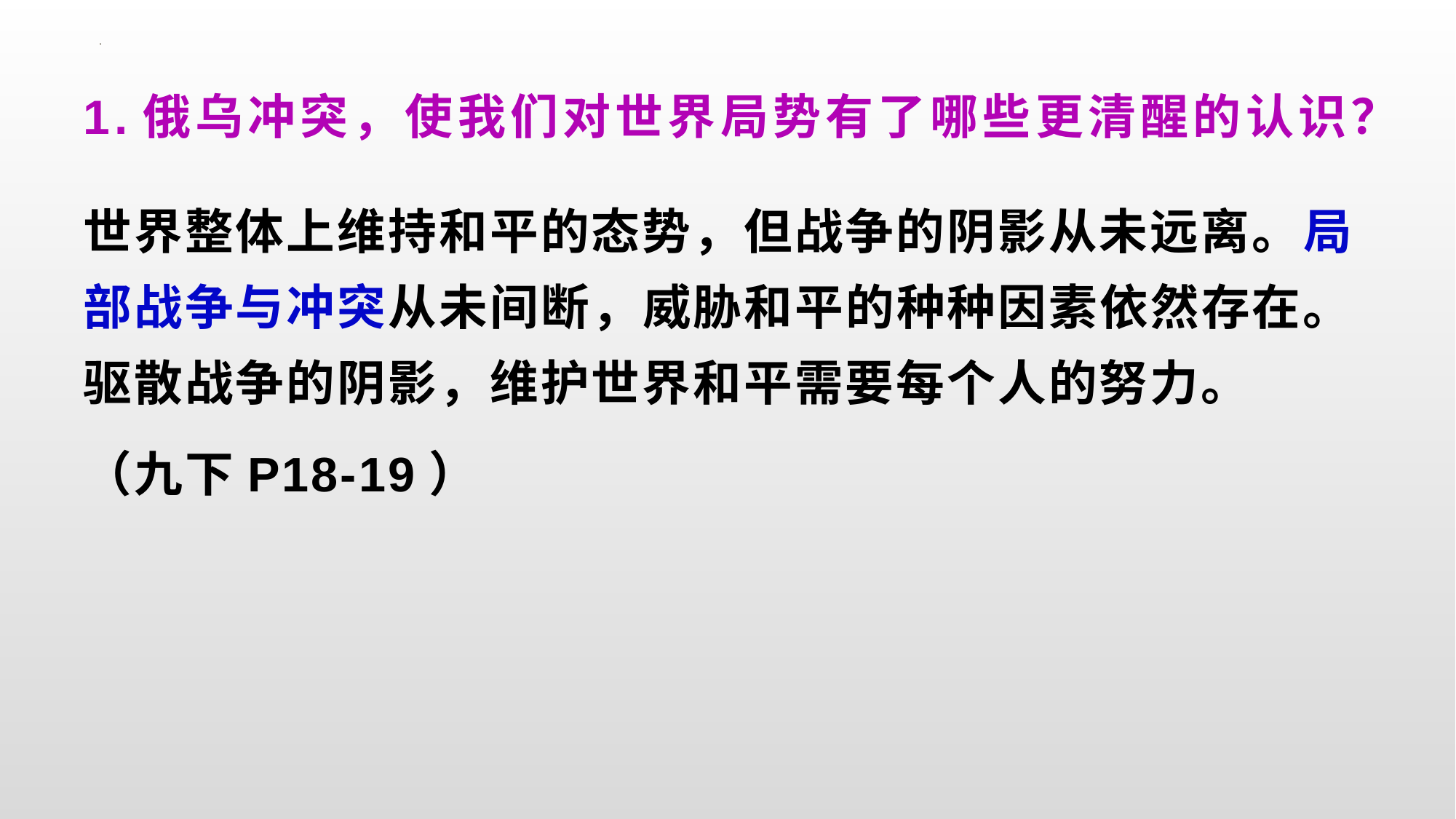

# 1.俄乌冲突，使我们对世界局势有了哪些更清醒的认识？
世界整体上维持和平的态势，但战争的阴影从未远离。局部战争与冲突从未间断，威胁和平的种种因素依然存在。驱散战争的阴影，维护世界和平需要每个人的努力。
（九下P18-19）